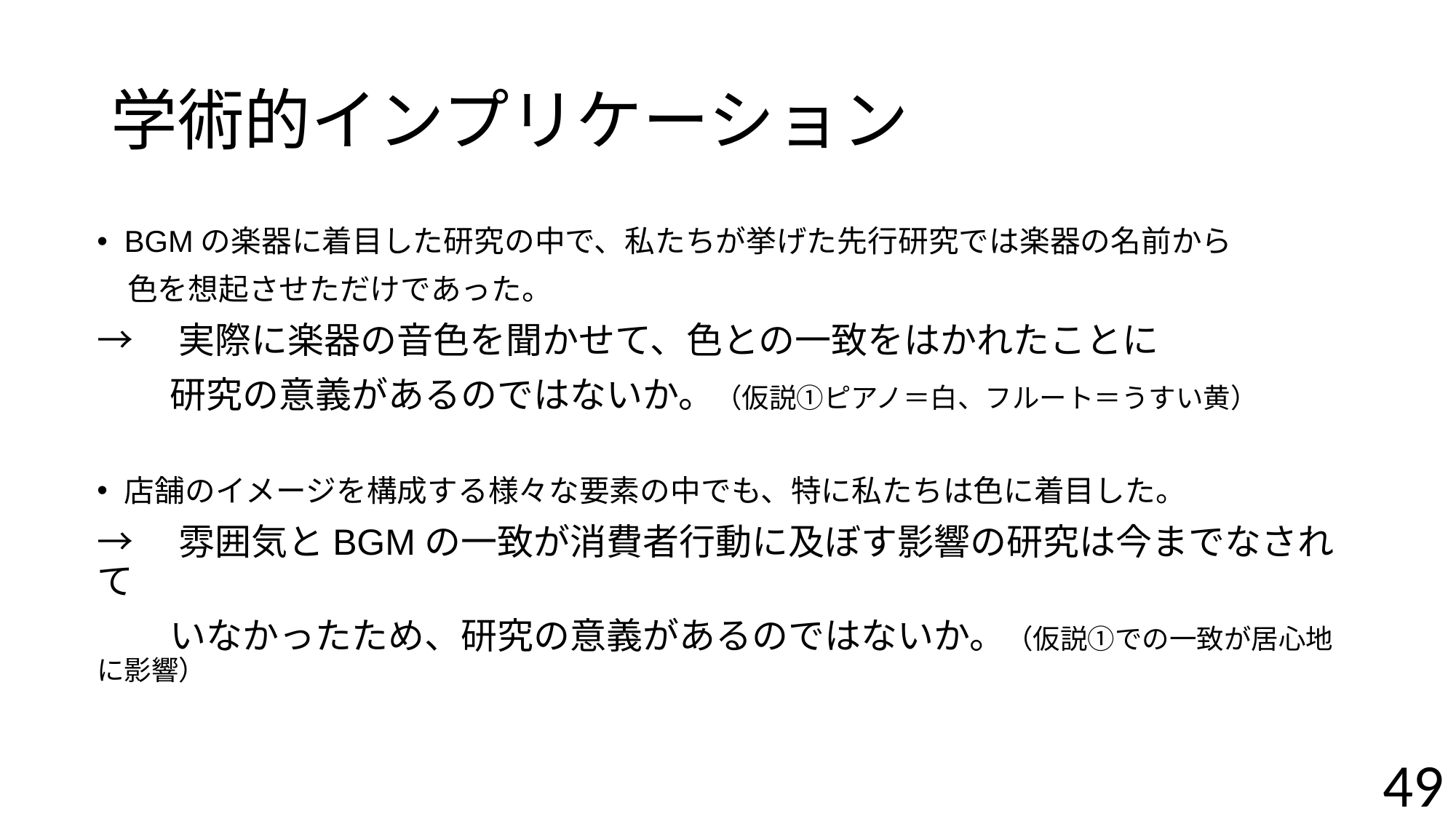

# 学術的インプリケーション
BGMの楽器に着目した研究の中で、私たちが挙げた先行研究では楽器の名前から
　色を想起させただけであった。
→　実際に楽器の音色を聞かせて、色との一致をはかれたことに
　　研究の意義があるのではないか。（仮説①ピアノ＝白、フルート＝うすい黄）

店舗のイメージを構成する様々な要素の中でも、特に私たちは色に着目した。
→　雰囲気とBGMの一致が消費者行動に及ぼす影響の研究は今までなされて
　　いなかったため、研究の意義があるのではないか。（仮説①での一致が居心地に影響）
49